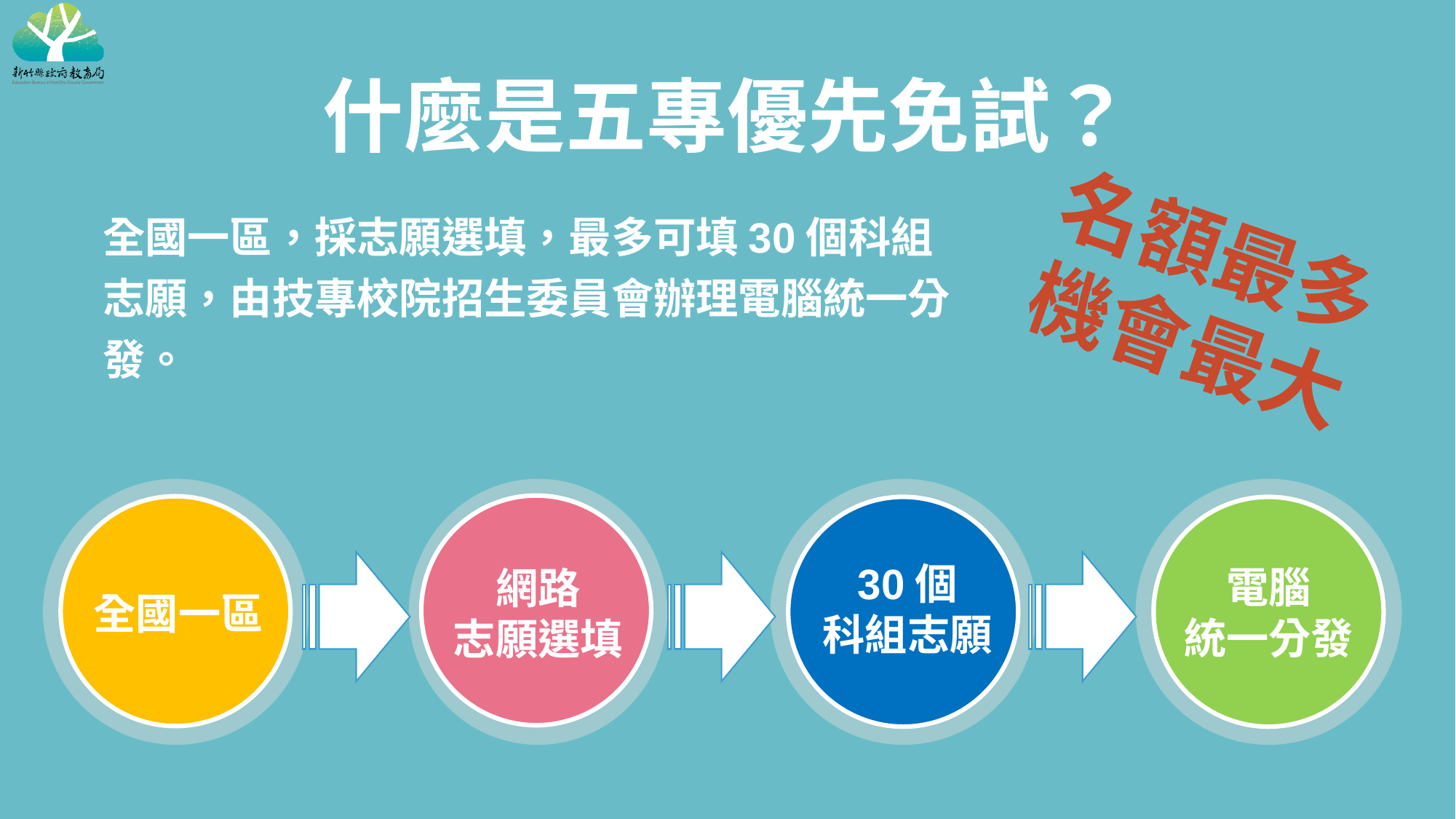

什麼是五專優先免試？
名額最多
機會最大
全國一區，採志願選填，最多可填30個科組志願，由技專校院招生委員會辦理電腦統一分發。

全國一區

網路
志願選填

30個
科組志願

電腦
統一分發